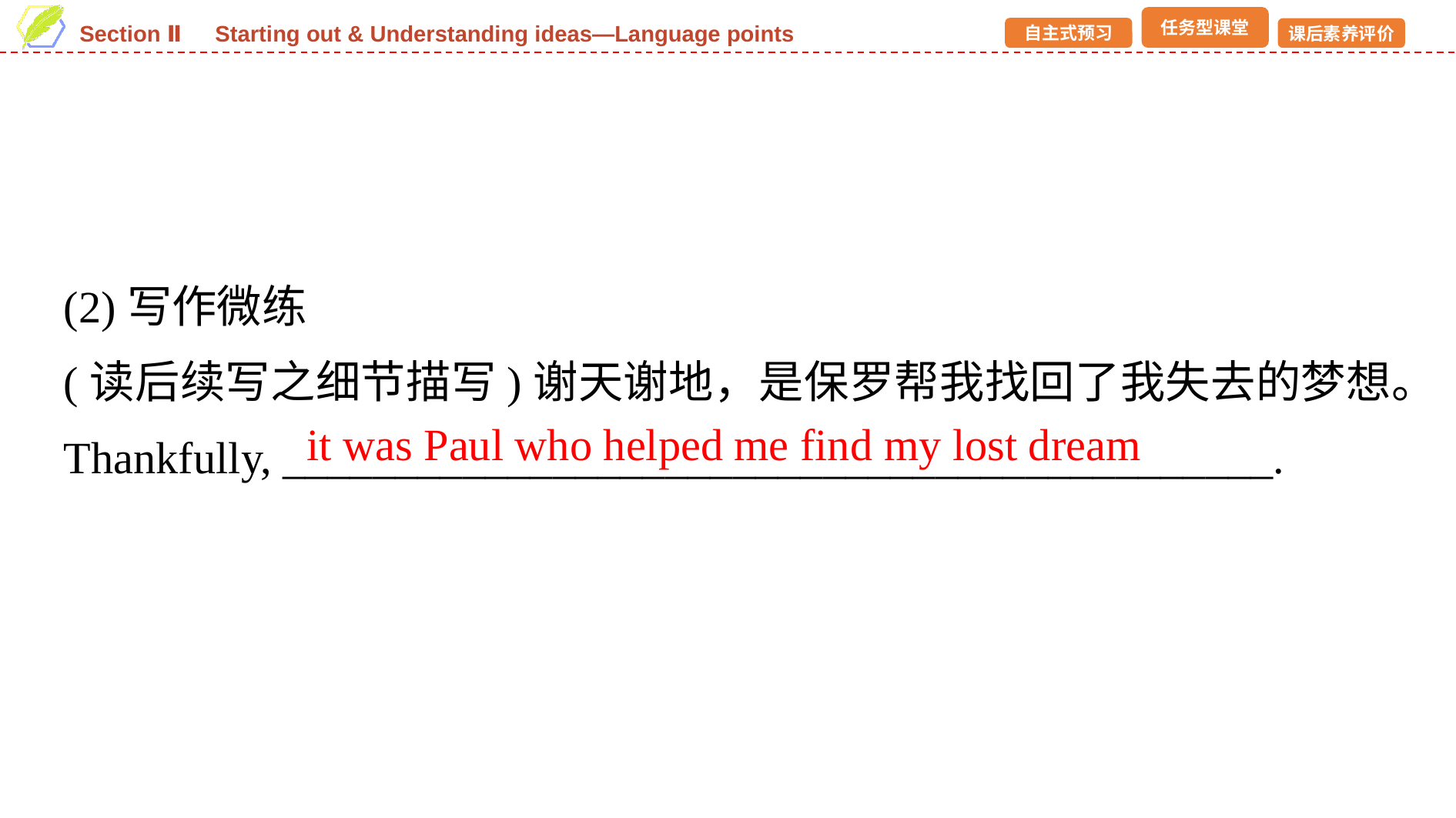

(2)写作微练
(读后续写之细节描写)谢天谢地，是保罗帮我找回了我失去的梦想。
Thankfully, ____________________________________________.
it was Paul who helped me find my lost dream